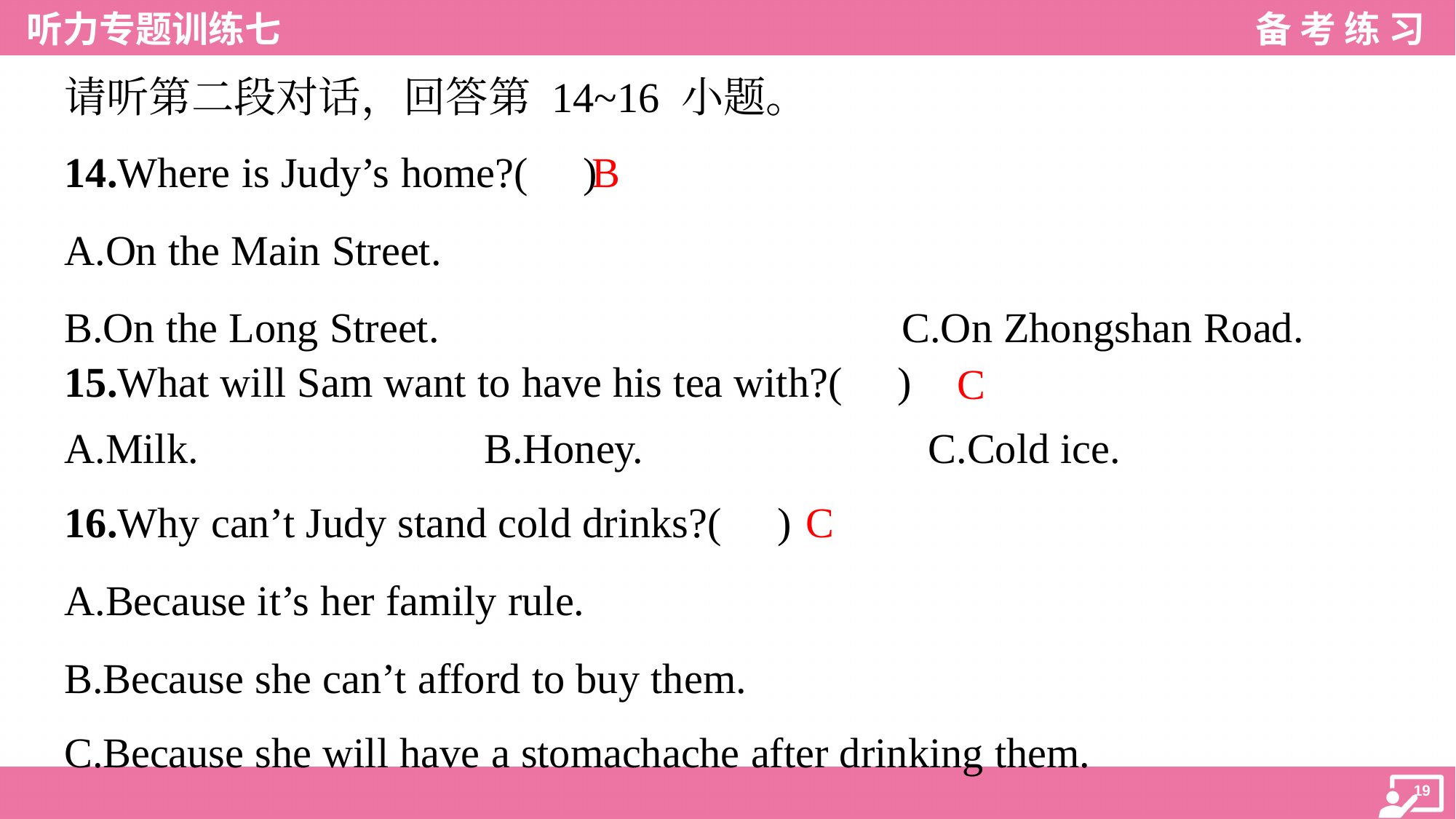

请听第二段对话，回答第 14~16 小题。
B
14.Where is Judy’s home?(     )
A.On the Main Street.
B.On the Long Street.                                                C.On Zhongshan Road.
15.What will Sam want to have his tea with?(     )
C
A.Milk.	B.Honey.	C.Cold ice.
C
16.Why can’t Judy stand cold drinks?(     )
A.Because it’s her family rule.
B.Because she can’t afford to buy them.
C.Because she will have a stomachache after drinking them.